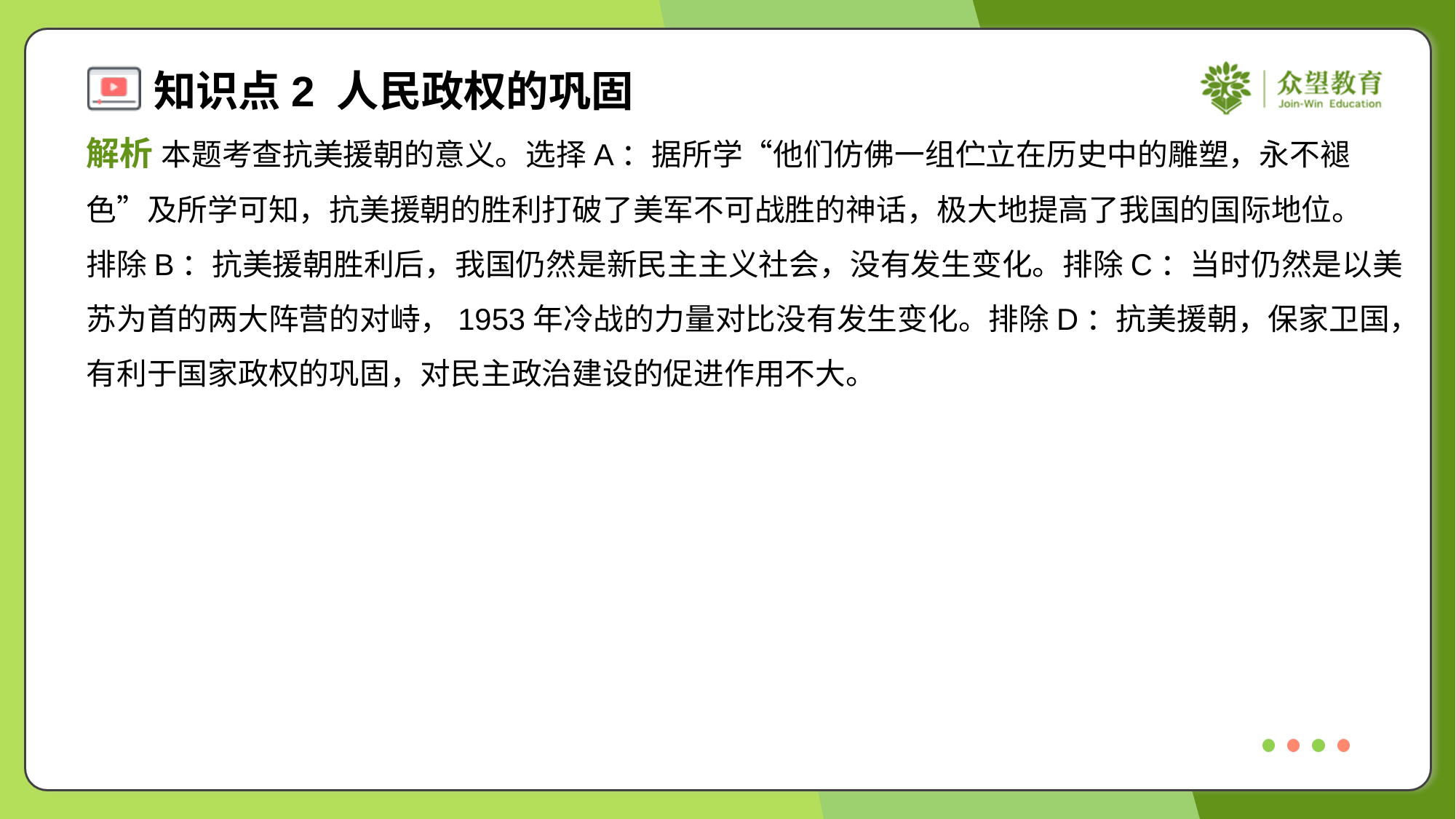

解析 本题考查抗美援朝的意义。选择A：据所学“他们仿佛一组伫立在历史中的雕塑，永不褪
色”及所学可知，抗美援朝的胜利打破了美军不可战胜的神话，极大地提高了我国的国际地位。
排除B：抗美援朝胜利后，我国仍然是新民主主义社会，没有发生变化。排除C：当时仍然是以美
苏为首的两大阵营的对峙，1953年冷战的力量对比没有发生变化。排除D：抗美援朝，保家卫国，
有利于国家政权的巩固，对民主政治建设的促进作用不大。